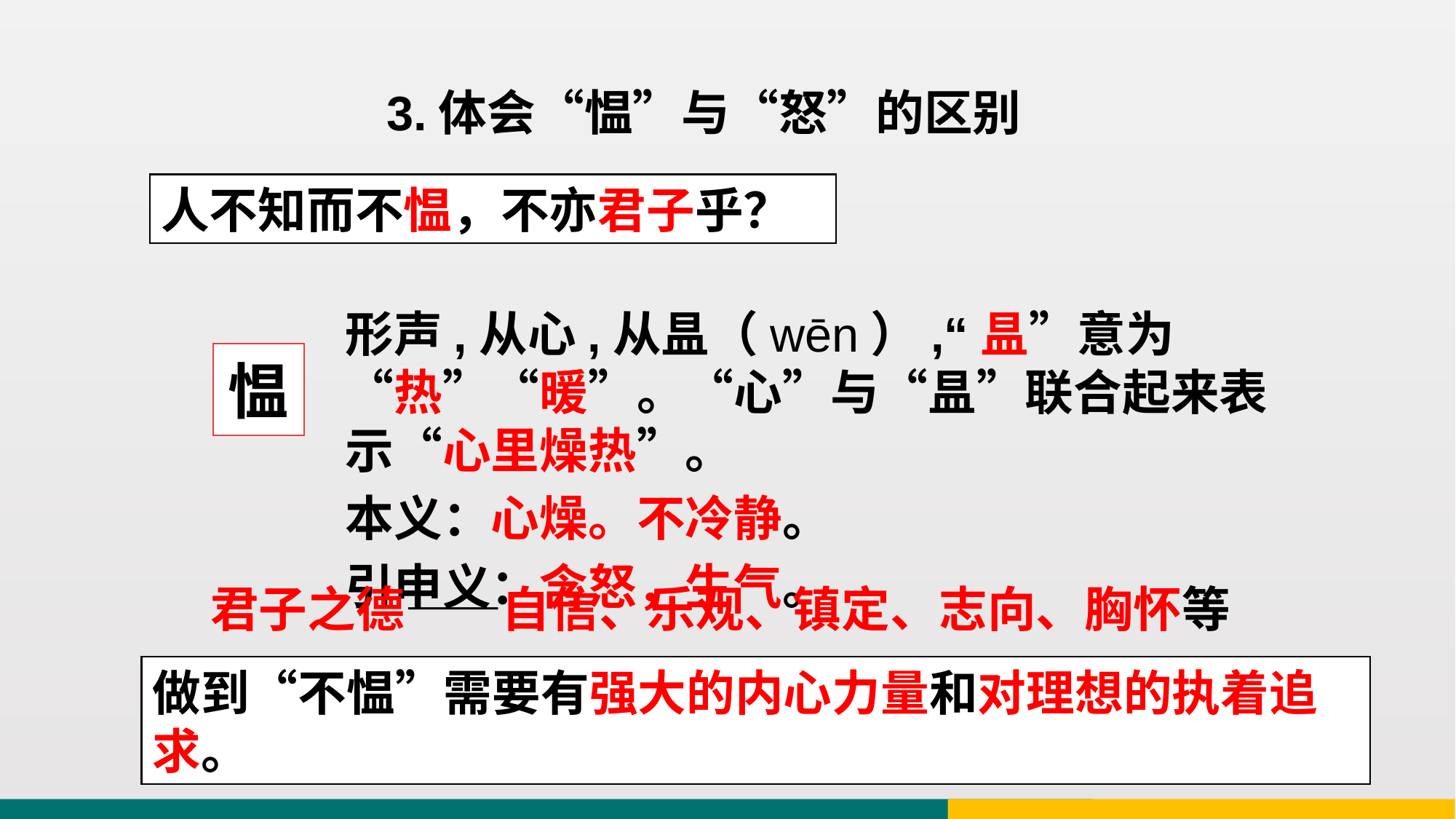

3.体会“愠”与“怒”的区别
人不知而不愠，不亦君子乎？
形声,从心,从昷（wēn）,“昷”意为“热”“暖”。“心”与“昷”联合起来表示“心里燥热”。
本义：心燥。不冷静。
引申义：含怒，生气。
愠
      君子之德——自信、乐观、镇定、志向、胸怀等

做到“不愠”需要有强大的内心力量和对理想的执着追求。